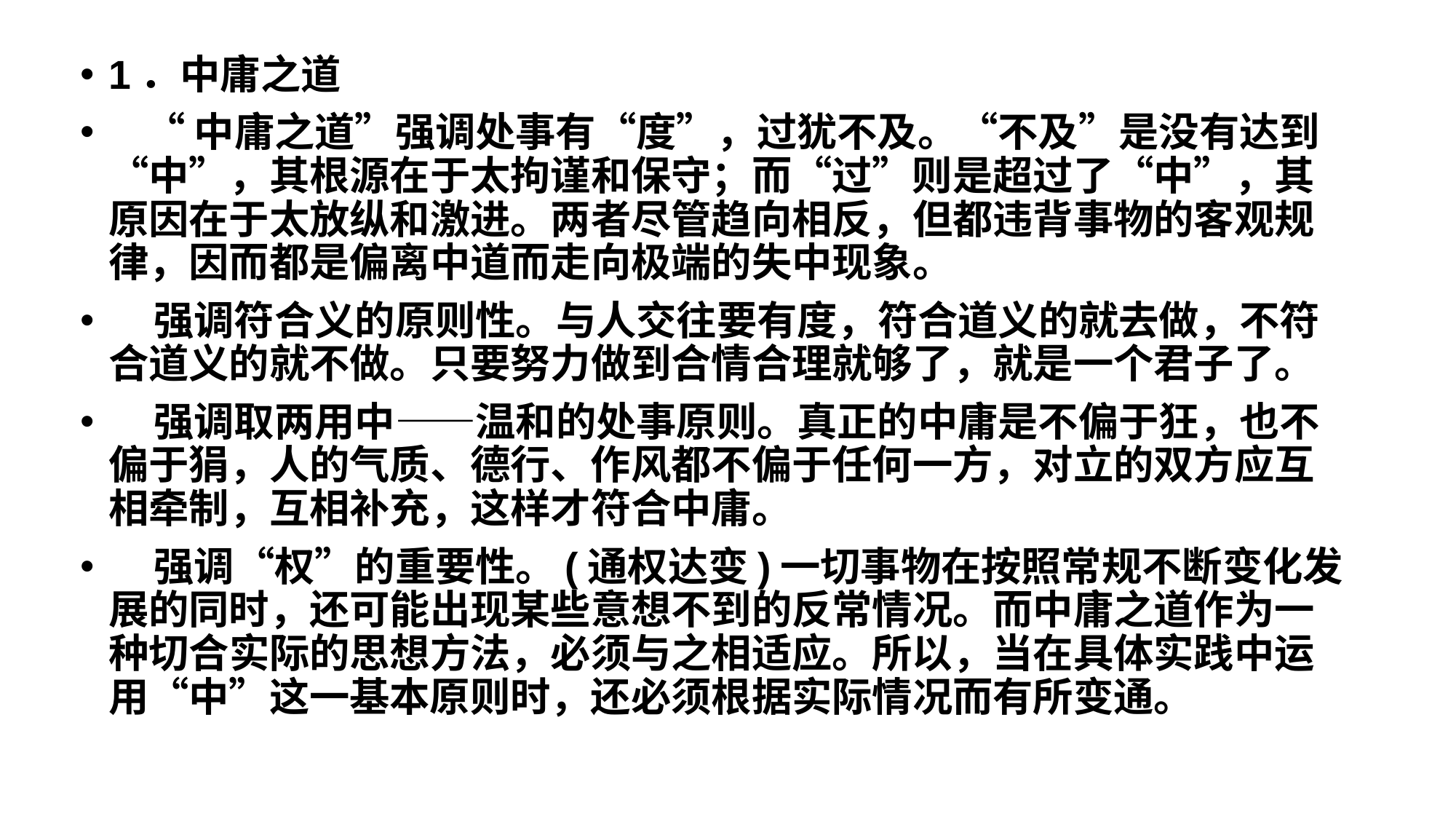

#
1．中庸之道
    “中庸之道”强调处事有“度”，过犹不及。“不及”是没有达到“中”，其根源在于太拘谨和保守；而“过”则是超过了“中”，其原因在于太放纵和激进。两者尽管趋向相反，但都违背事物的客观规律，因而都是偏离中道而走向极端的失中现象。
    强调符合义的原则性。与人交往要有度，符合道义的就去做，不符合道义的就不做。只要努力做到合情合理就够了，就是一个君子了。
    强调取两用中——温和的处事原则。真正的中庸是不偏于狂，也不偏于狷，人的气质、德行、作风都不偏于任何一方，对立的双方应互相牵制，互相补充，这样才符合中庸。
    强调“权”的重要性。(通权达变)一切事物在按照常规不断变化发展的同时，还可能出现某些意想不到的反常情况。而中庸之道作为一种切合实际的思想方法，必须与之相适应。所以，当在具体实践中运用“中”这一基本原则时，还必须根据实际情况而有所变通。